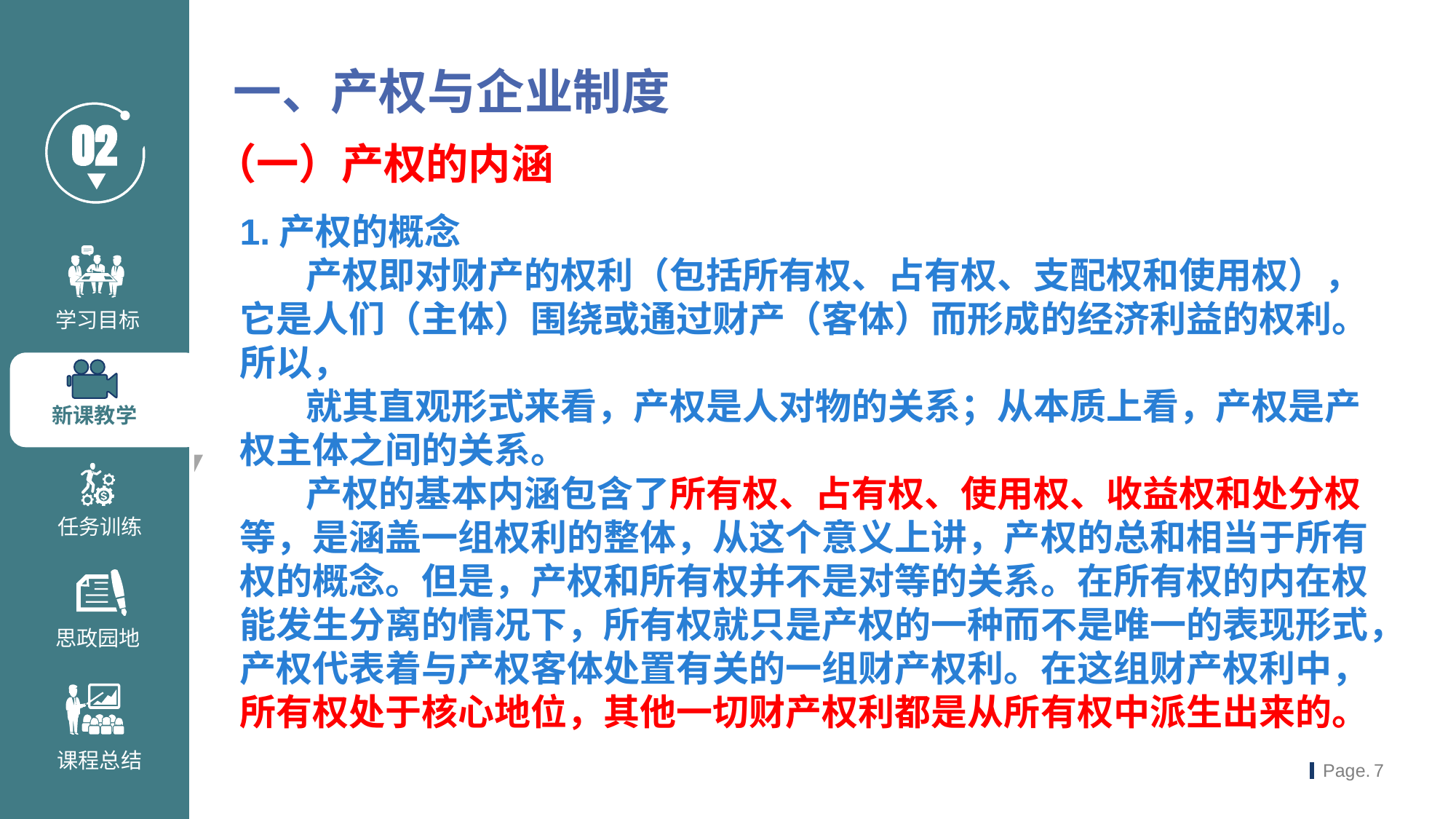

一、产权与企业制度
（一）产权的内涵
1.产权的概念
       产权即对财产的权利（包括所有权、占有权、支配权和使用权），它是人们（主体）围绕或通过财产（客体）而形成的经济利益的权利。所以，
       就其直观形式来看，产权是人对物的关系；从本质上看，产权是产权主体之间的关系。
       产权的基本内涵包含了所有权、占有权、使用权、收益权和处分权等，是涵盖一组权利的整体，从这个意义上讲，产权的总和相当于所有权的概念。但是，产权和所有权并不是对等的关系。在所有权的内在权能发生分离的情况下，所有权就只是产权的一种而不是唯一的表现形式，产权代表着与产权客体处置有关的一组财产权利。在这组财产权利中，所有权处于核心地位，其他一切财产权利都是从所有权中派生出来的。